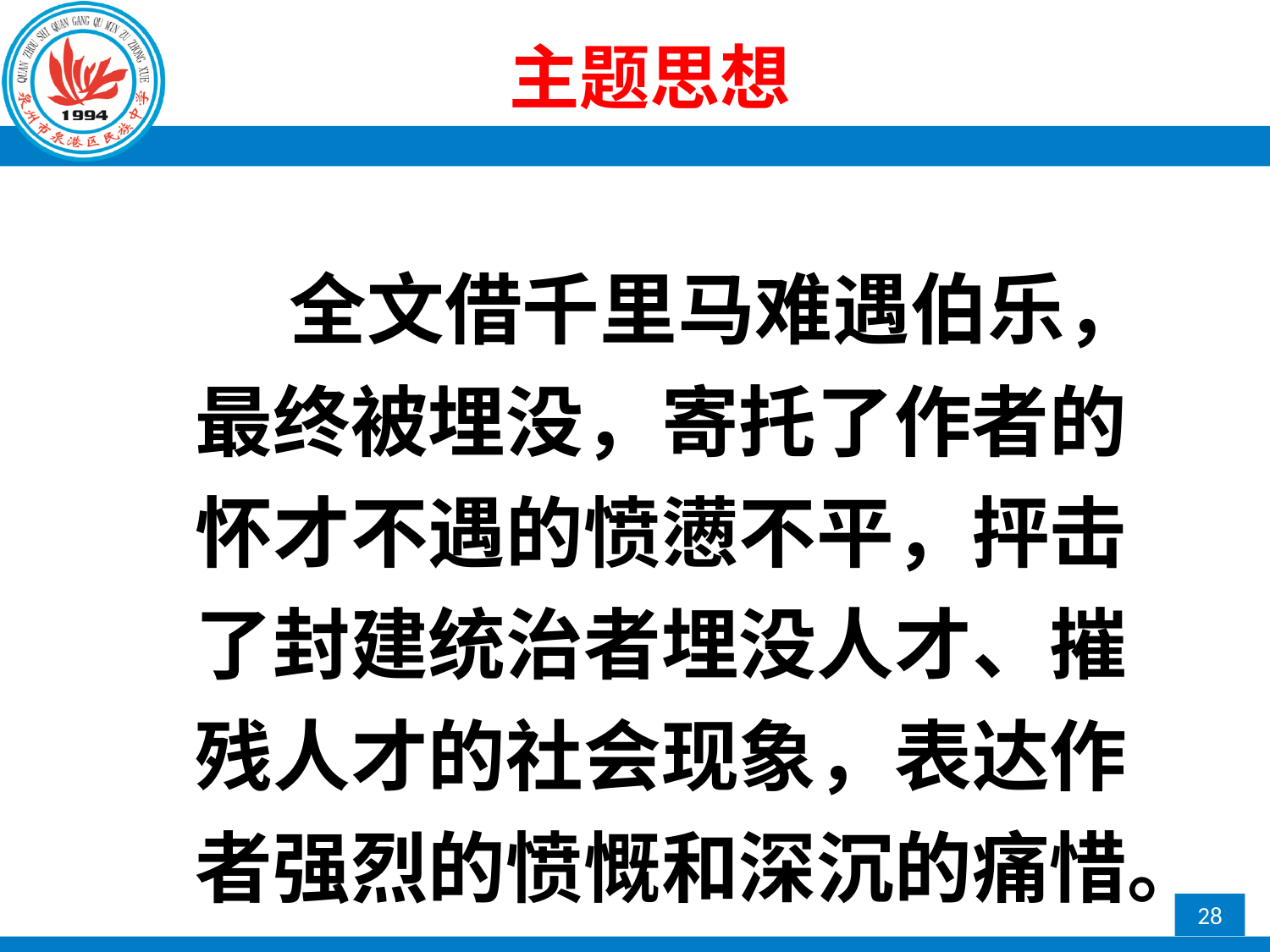

主题思想
       全文借千里马难遇伯乐，最终被埋没，寄托了作者的怀才不遇的愤懑不平，抨击了封建统治者埋没人才、摧残人才的社会现象，表达作者强烈的愤慨和深沉的痛惜。